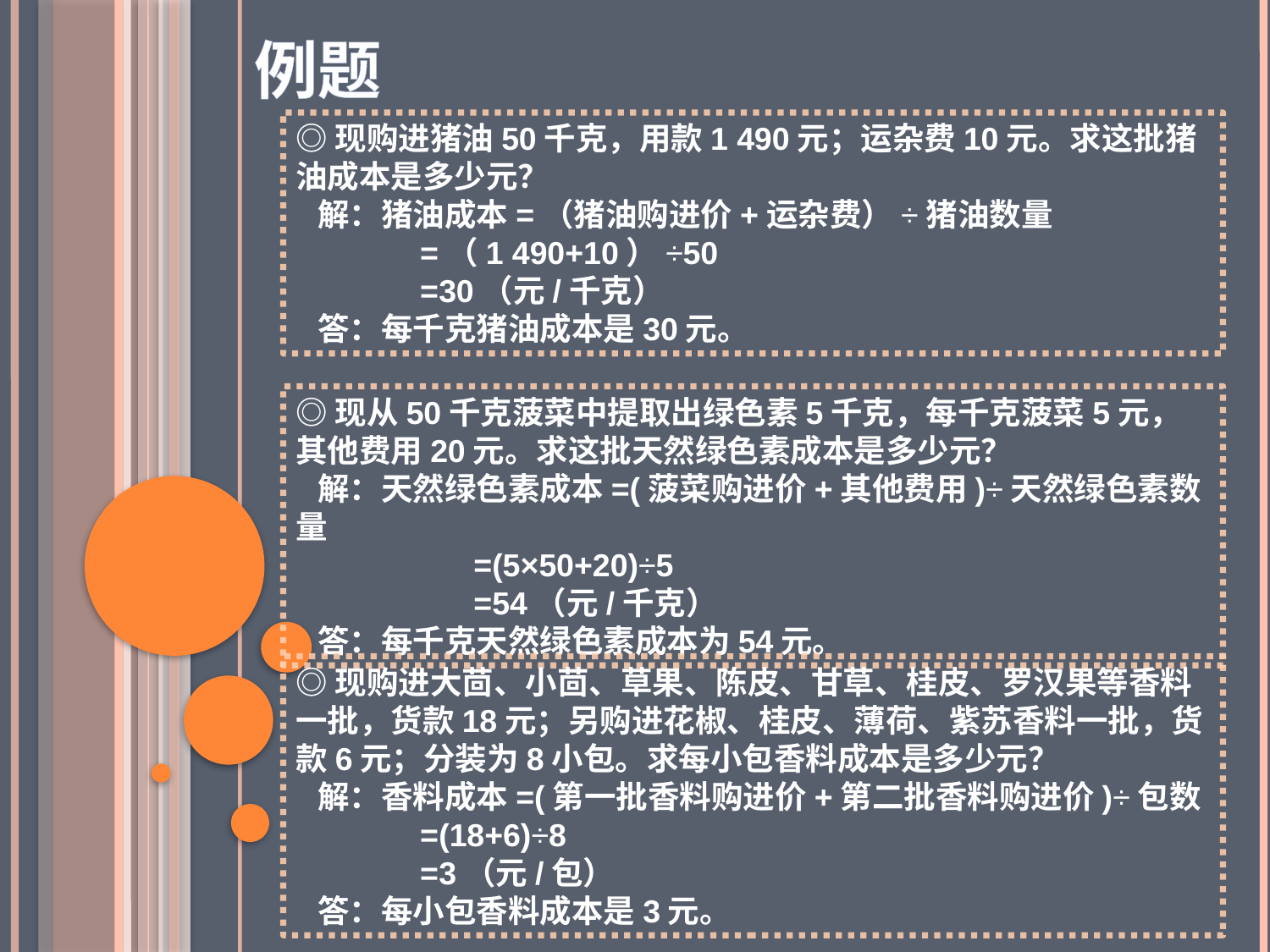

例题
◎现购进猪油50千克，用款1 490元；运杂费10元。求这批猪油成本是多少元？
  解：猪油成本=（猪油购进价+运杂费）÷猪油数量
              =（1 490+10）÷50
              =30（元/千克）
  答：每千克猪油成本是30元。
◎现从50千克菠菜中提取出绿色素5千克，每千克菠菜5元，其他费用20元。求这批天然绿色素成本是多少元？
  解：天然绿色素成本=(菠菜购进价+其他费用)÷天然绿色素数量
                    =(5×50+20)÷5
                    =54（元/千克）
  答：每千克天然绿色素成本为54元。
◎现购进大茴、小茴、草果、陈皮、甘草、桂皮、罗汉果等香料一批，货款18元；另购进花椒、桂皮、薄荷、紫苏香料一批，货款6元；分装为8小包。求每小包香料成本是多少元？
  解：香料成本=(第一批香料购进价+第二批香料购进价)÷包数
              =(18+6)÷8
              =3（元/包）
  答：每小包香料成本是3元。